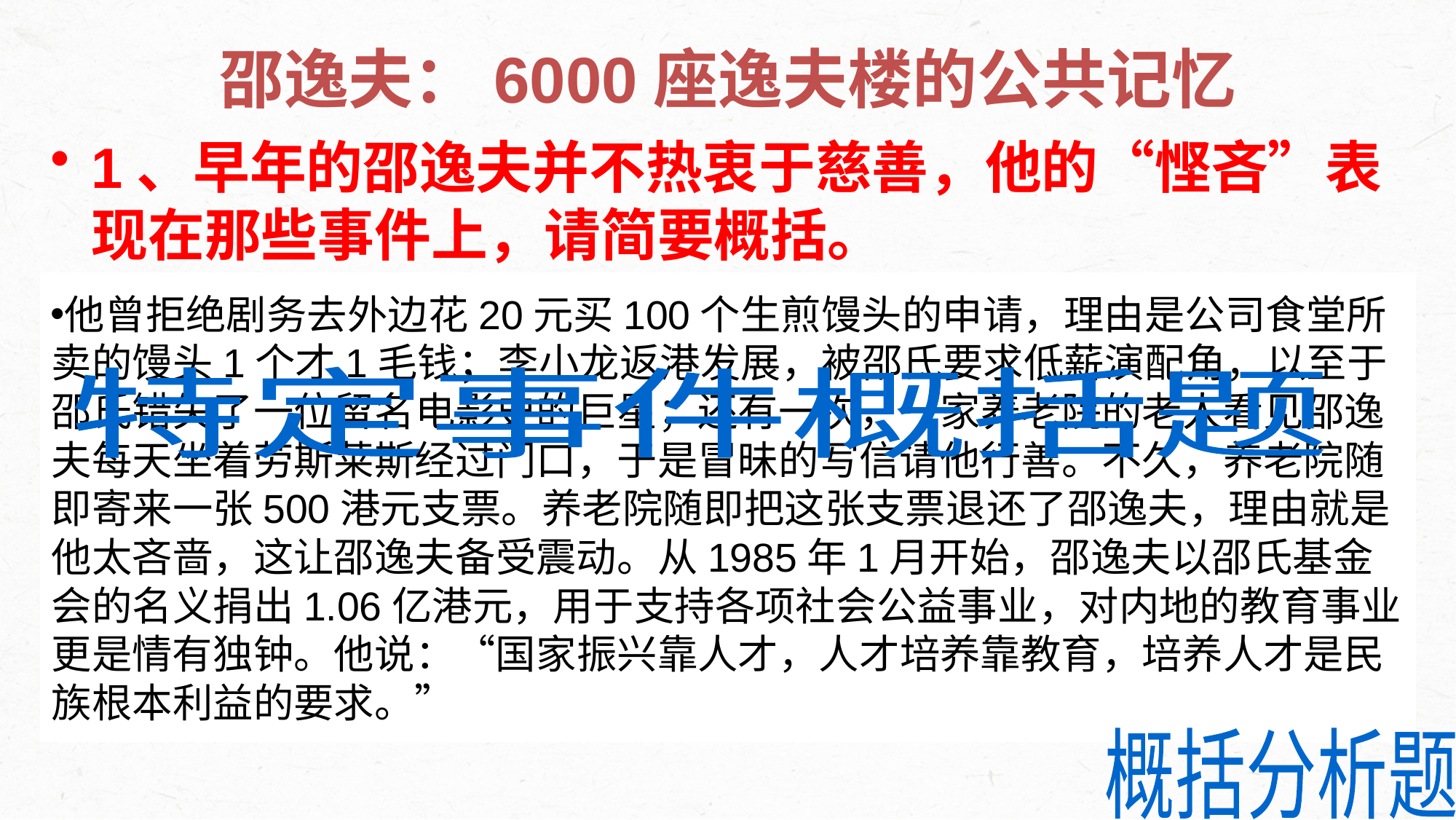

# 邵逸夫：6000座逸夫楼的公共记忆
1、早年的邵逸夫并不热衷于慈善，他的“悭吝”表现在那些事件上，请简要概括。
 拒绝剧务外卖申请：邵逸夫拒绝剧务去外边花20元买100个生煎馒头的申请。(2分)
 低薪聘李小龙失机：邵氏要求低薪聘用李小龙演配角，以至于邵氏错失了发展的一个好机会。(2分)
微捐养老院后遭拒：养老院老人冒昧的写信请他行善，他捐赠500港元支票，后被养老院寄回。(2分)
他曾拒绝剧务去外边花20元买100个生煎馒头的申请，理由是公司食堂所卖的馒头1个才1毛钱；李小龙返港发展，被邵氏要求低薪演配角，以至于邵氏错失了一位留名电影史的巨星；还有一次，一家养老院的老人看见邵逸夫每天坐着劳斯莱斯经过门口，于是冒昧的写信请他行善。不久，养老院随即寄来一张500港元支票。养老院随即把这张支票退还了邵逸夫，理由就是他太吝啬，这让邵逸夫备受震动。从1985年1月开始，邵逸夫以邵氏基金会的名义捐出1.06亿港元，用于支持各项社会公益事业，对内地的教育事业更是情有独钟。他说：“国家振兴靠人才，人才培养靠教育，培养人才是民族根本利益的要求。”
特定事件概括题
概括分析题